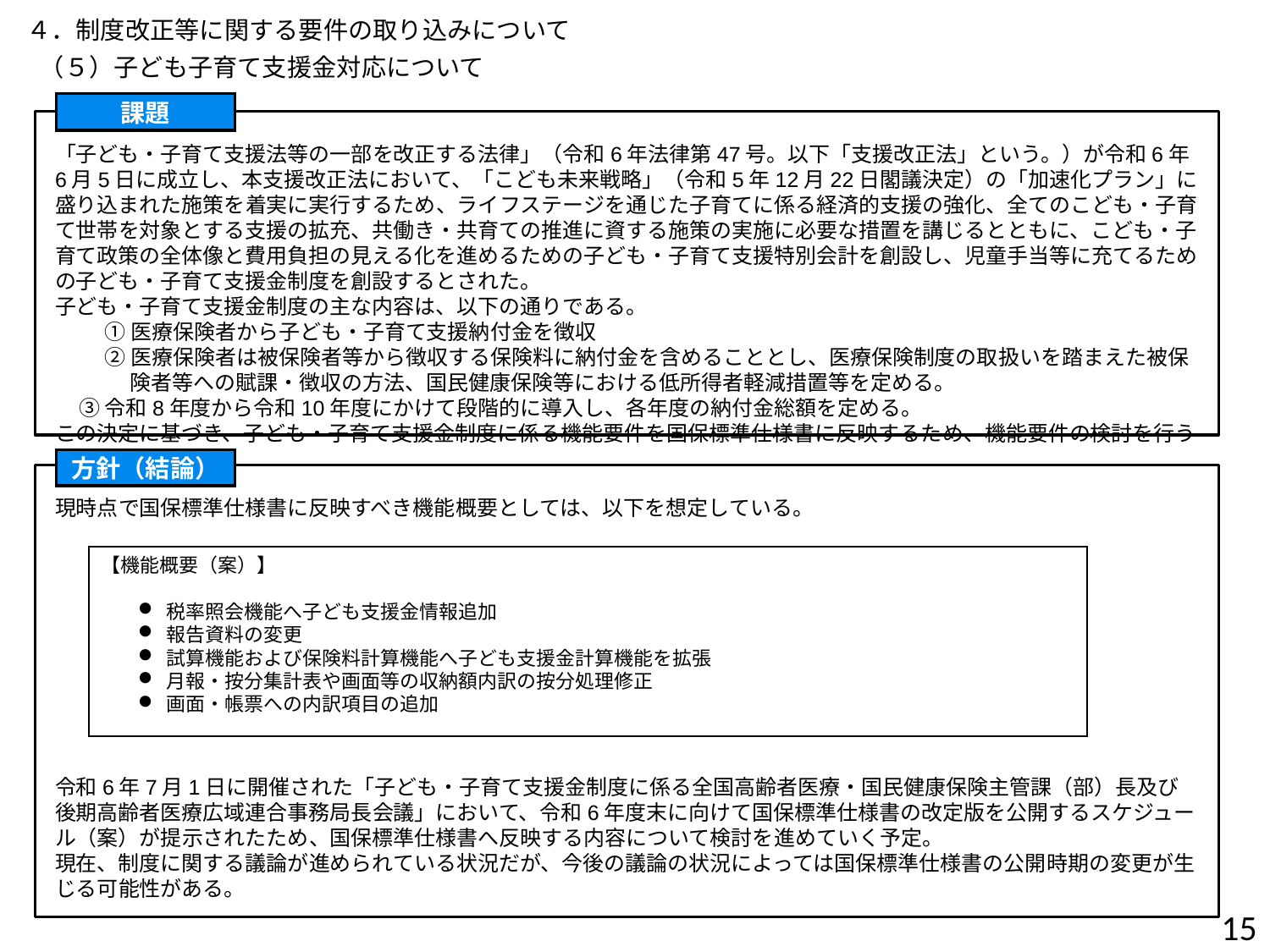

４．制度改正等に関する要件の取り込みについて
（５）子ども子育て支援金対応について
課題
「子ども・子育て支援法等の一部を改正する法律」（令和6年法律第47号。以下「支援改正法」という。）が令和6年6月5日に成立し、本支援改正法において、「こども未来戦略」（令和5年12月22日閣議決定）の「加速化プラン」に盛り込まれた施策を着実に実行するため、ライフステージを通じた子育てに係る経済的支援の強化、全てのこども・子育て世帯を対象とする支援の拡充、共働き・共育ての推進に資する施策の実施に必要な措置を講じるとともに、こども・子育て政策の全体像と費用負担の見える化を進めるための子ども・子育て支援特別会計を創設し、児童手当等に充てるための子ども・子育て支援金制度を創設するとされた。
子ども・子育て支援金制度の主な内容は、以下の通りである。
①医療保険者から子ども・子育て支援納付金を徴収
②医療保険者は被保険者等から徴収する保険料に納付金を含めることとし、医療保険制度の取扱いを踏まえた被保険者等への賦課・徴収の方法、国民健康保険等における低所得者軽減措置等を定める。
③令和8年度から令和10年度にかけて段階的に導入し、各年度の納付金総額を定める。
この決定に基づき、子ども・子育て支援金制度に係る機能要件を国保標準仕様書に反映するため、機能要件の検討を行うことする。
方針（結論）
現時点で国保標準仕様書に反映すべき機能概要としては、以下を想定している。

令和6年7月1日に開催された「子ども・子育て支援金制度に係る全国高齢者医療・国民健康保険主管課（部）長及び後期高齢者医療広域連合事務局長会議」において、令和6年度末に向けて国保標準仕様書の改定版を公開するスケジュール（案）が提示されたため、国保標準仕様書へ反映する内容について検討を進めていく予定。
現在、制度に関する議論が進められている状況だが、今後の議論の状況によっては国保標準仕様書の公開時期の変更が生じる可能性がある。
【機能概要（案）】

 税率照会機能へ子ども支援金情報追加
 報告資料の変更
 試算機能および保険料計算機能へ子ども支援金計算機能を拡張
 月報・按分集計表や画面等の収納額内訳の按分処理修正
 画面・帳票への内訳項目の追加
15